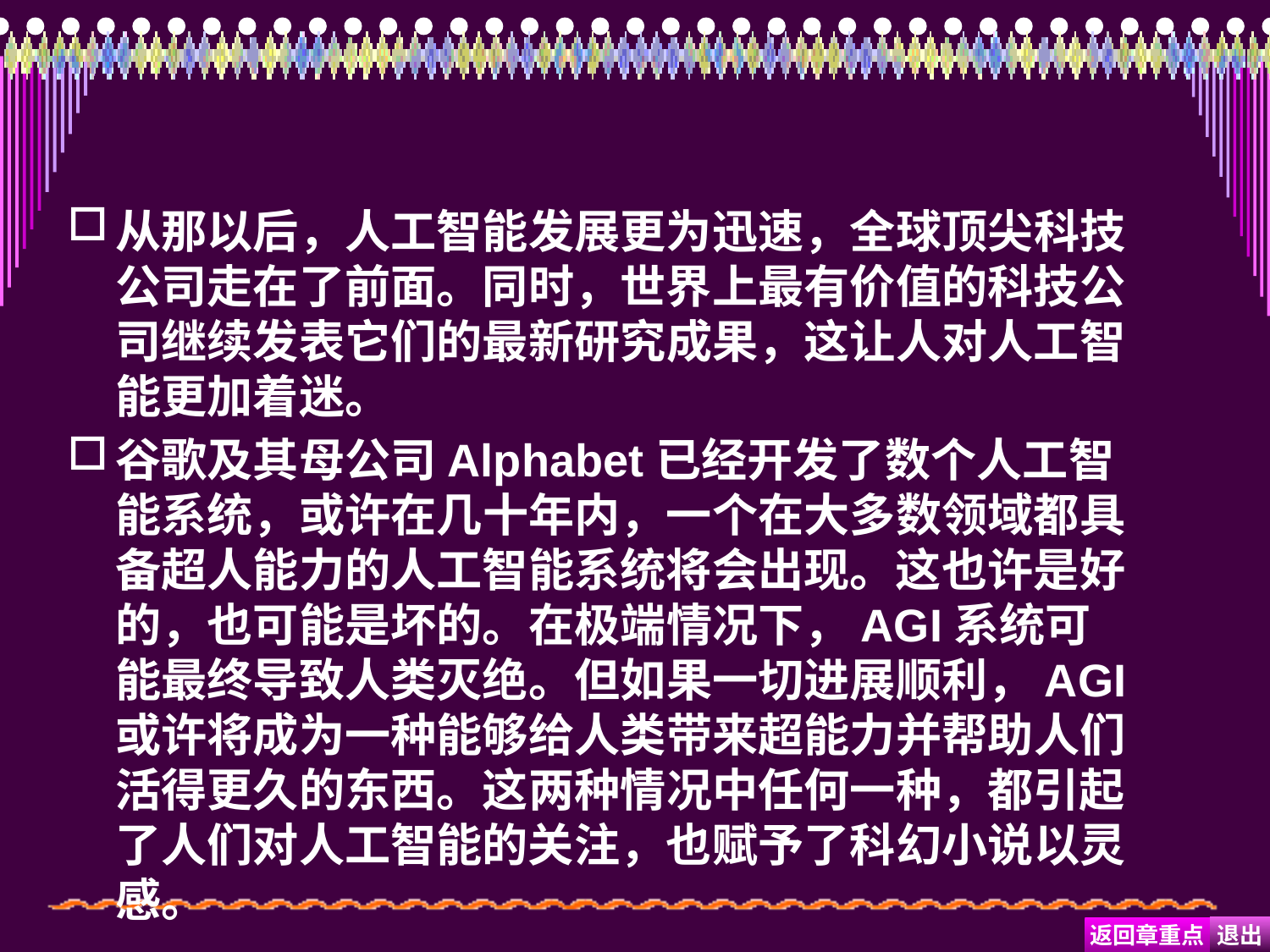

#
从那以后，人工智能发展更为迅速，全球顶尖科技公司走在了前面。同时，世界上最有价值的科技公司继续发表它们的最新研究成果，这让人对人工智能更加着迷。
谷歌及其母公司Alphabet已经开发了数个人工智能系统，或许在几十年内，一个在大多数领域都具备超人能力的人工智能系统将会出现。这也许是好的，也可能是坏的。在极端情况下，AGI系统可能最终导致人类灭绝。但如果一切进展顺利，AGI或许将成为一种能够给人类带来超能力并帮助人们活得更久的东西。这两种情况中任何一种，都引起了人们对人工智能的关注，也赋予了科幻小说以灵感。